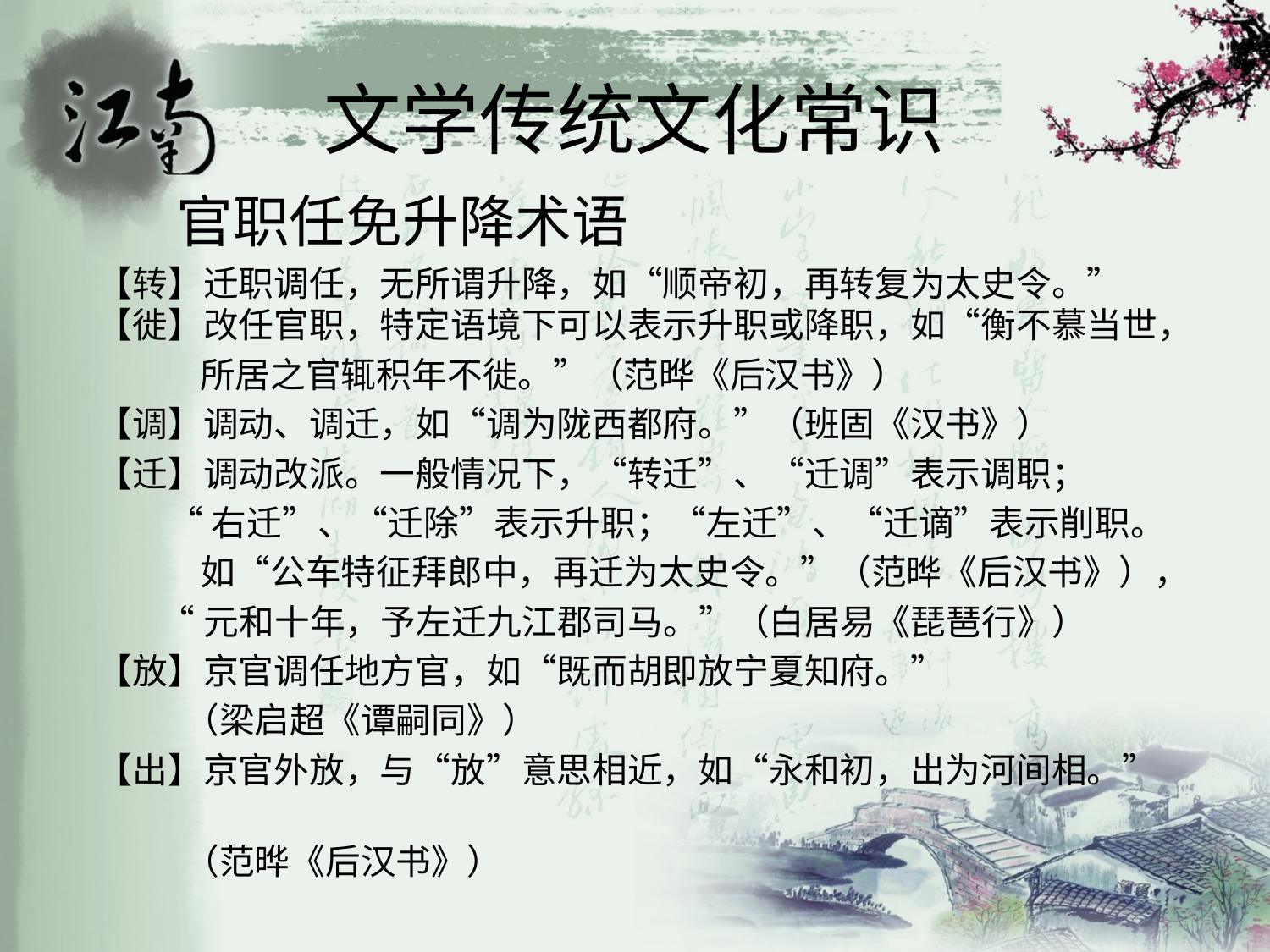

# 文学传统文化常识
         官职任免升降术语
【转】迁职调任，无所谓升降，如“顺帝初，再转复为太史令。”    【徙】改任官职，特定语境下可以表示升职或降职，如“衡不慕当世，
            所居之官辄积年不徙。”（范晔《后汉书》）
【调】调动、调迁，如“调为陇西都府。”（班固《汉书》）
【迁】调动改派。一般情况下，“转迁”、“迁调”表示调职；
         “右迁”、“迁除”表示升职；“左迁”、“迁谪”表示削职。
            如“公车特征拜郎中，再迁为太史令。”（范晔《后汉书》），
        “元和十年，予左迁九江郡司马。”（白居易《琵琶行》）
【放】京官调任地方官，如“既而胡即放宁夏知府。”
          （梁启超《谭嗣同》）
【出】京官外放，与“放”意思相近，如“永和初，出为河间相。”
          （范晔《后汉书》）